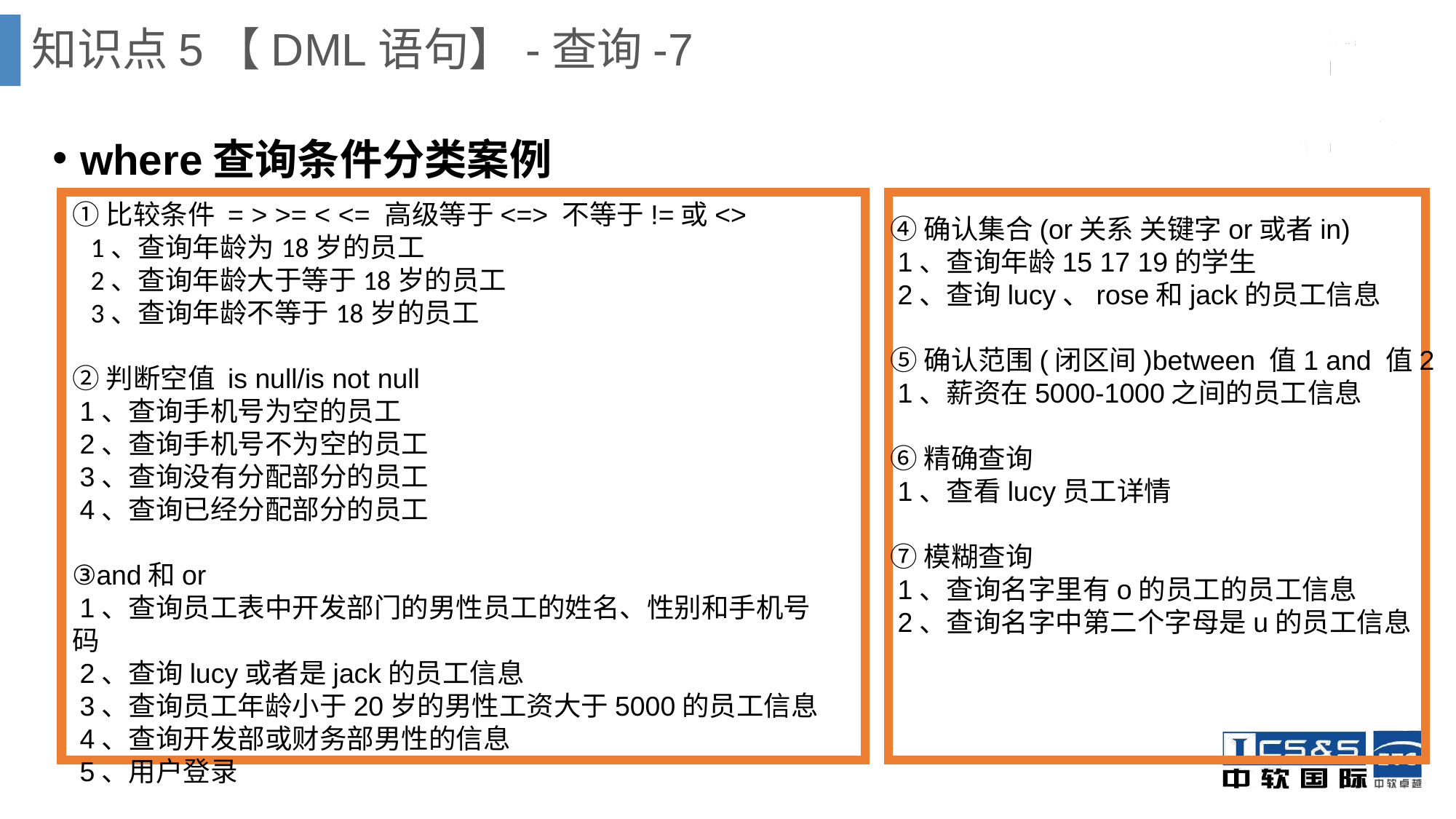

知识点5【DML语句】-查询-7
where查询条件分类案例

①比较条件 = > >= < <= 高级等于<=> 不等于!=或<>
   1、查询年龄为18岁的员工
   2、查询年龄大于等于18岁的员工
   3、查询年龄不等于18岁的员工

②判断空值 is null/is not null
 1、查询手机号为空的员工
 2、查询手机号不为空的员工
 3、查询没有分配部分的员工
 4、查询已经分配部分的员工

③and和or
 1、查询员工表中开发部门的男性员工的姓名、性别和手机号码
 2、查询lucy或者是jack的员工信息
 3、查询员工年龄小于20岁的男性工资大于5000的员工信息
 4、查询开发部或财务部男性的信息
 5、用户登录

④确认集合(or关系 关键字or或者in)
 1、查询年龄15 17 19的学生
 2、查询lucy、rose和jack的员工信息

⑤确认范围(闭区间)between 值1 and 值2
 1、薪资在5000-1000之间的员工信息

⑥精确查询
 1、查看lucy员工详情

⑦模糊查询
 1、查询名字里有o的员工的员工信息
 2、查询名字中第二个字母是u的员工信息

SELECT语句用于从一个或多个
表中查询出需要的信息。